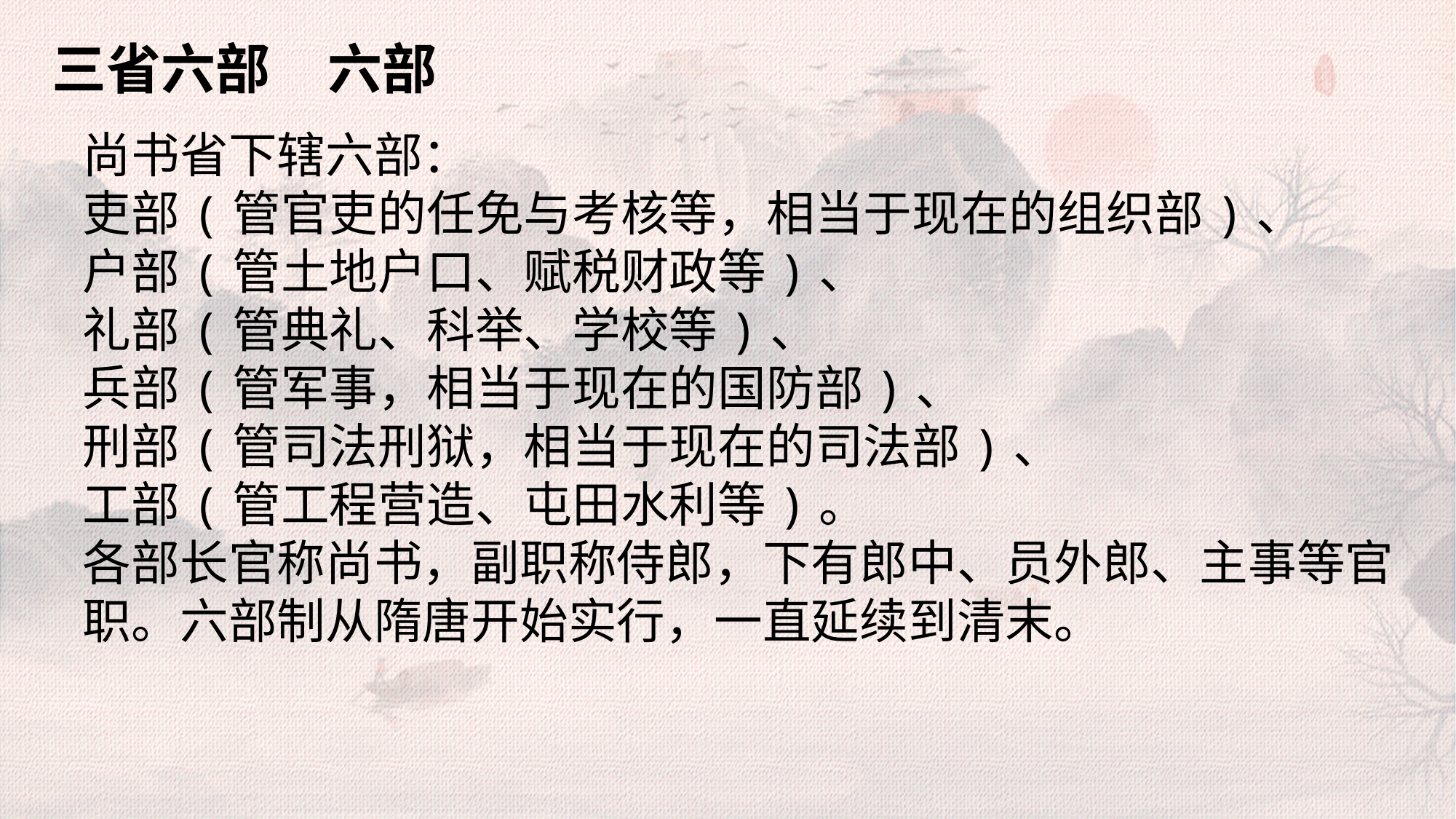

三省六部
六部
尚书省下辖六部：
吏部(管官吏的任免与考核等，相当于现在的组织部)、
户部(管土地户口、赋税财政等)、
礼部(管典礼、科举、学校等)、
兵部(管军事，相当于现在的国防部)、
刑部(管司法刑狱，相当于现在的司法部)、
工部(管工程营造、屯田水利等)。
各部长官称尚书，副职称侍郎，下有郎中、员外郎、主事等官职。六部制从隋唐开始实行，一直延续到清末。